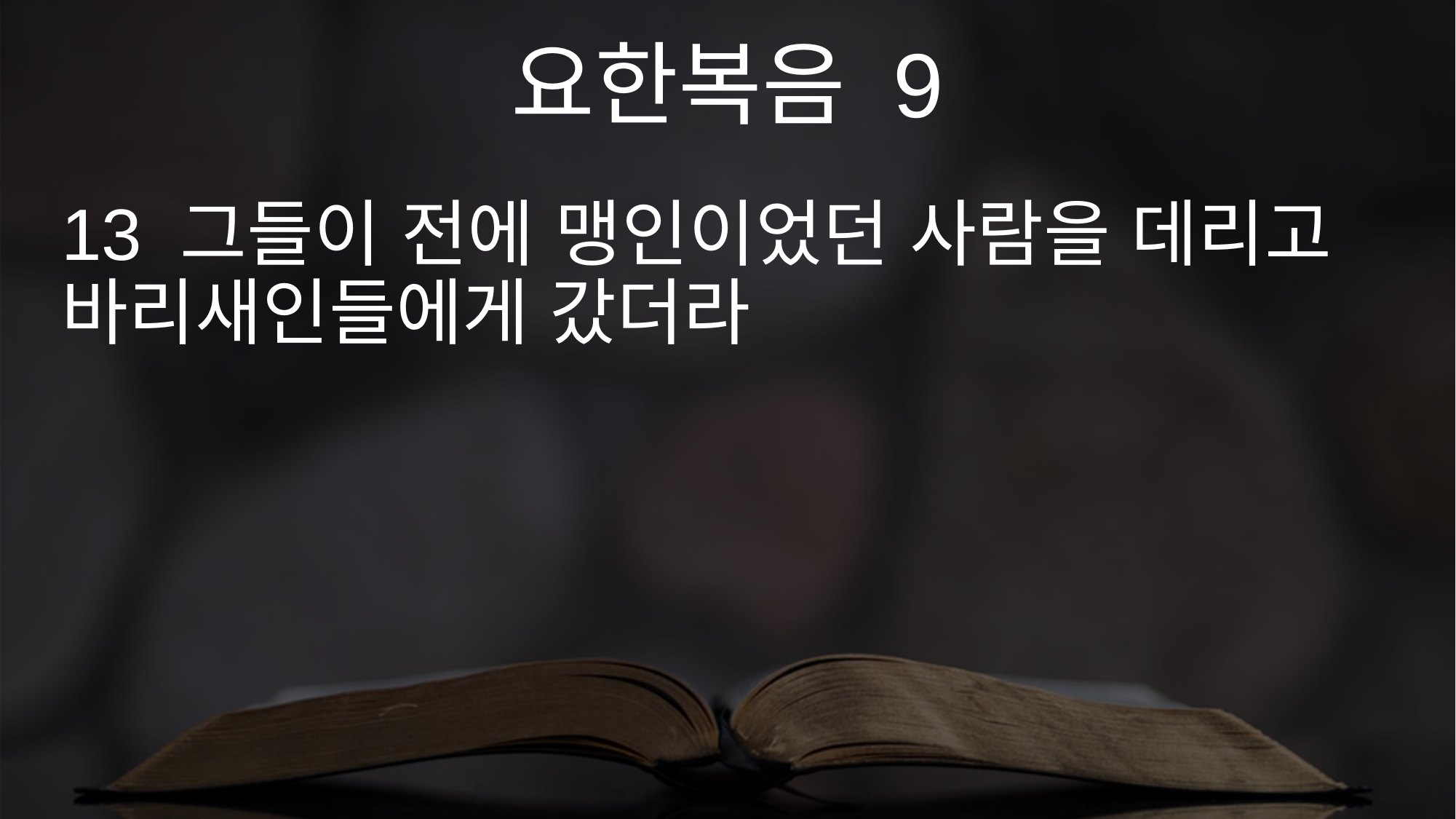

요한복음 9
13 그들이 전에 맹인이었던 사람을 데리고 바리새인들에게 갔더라